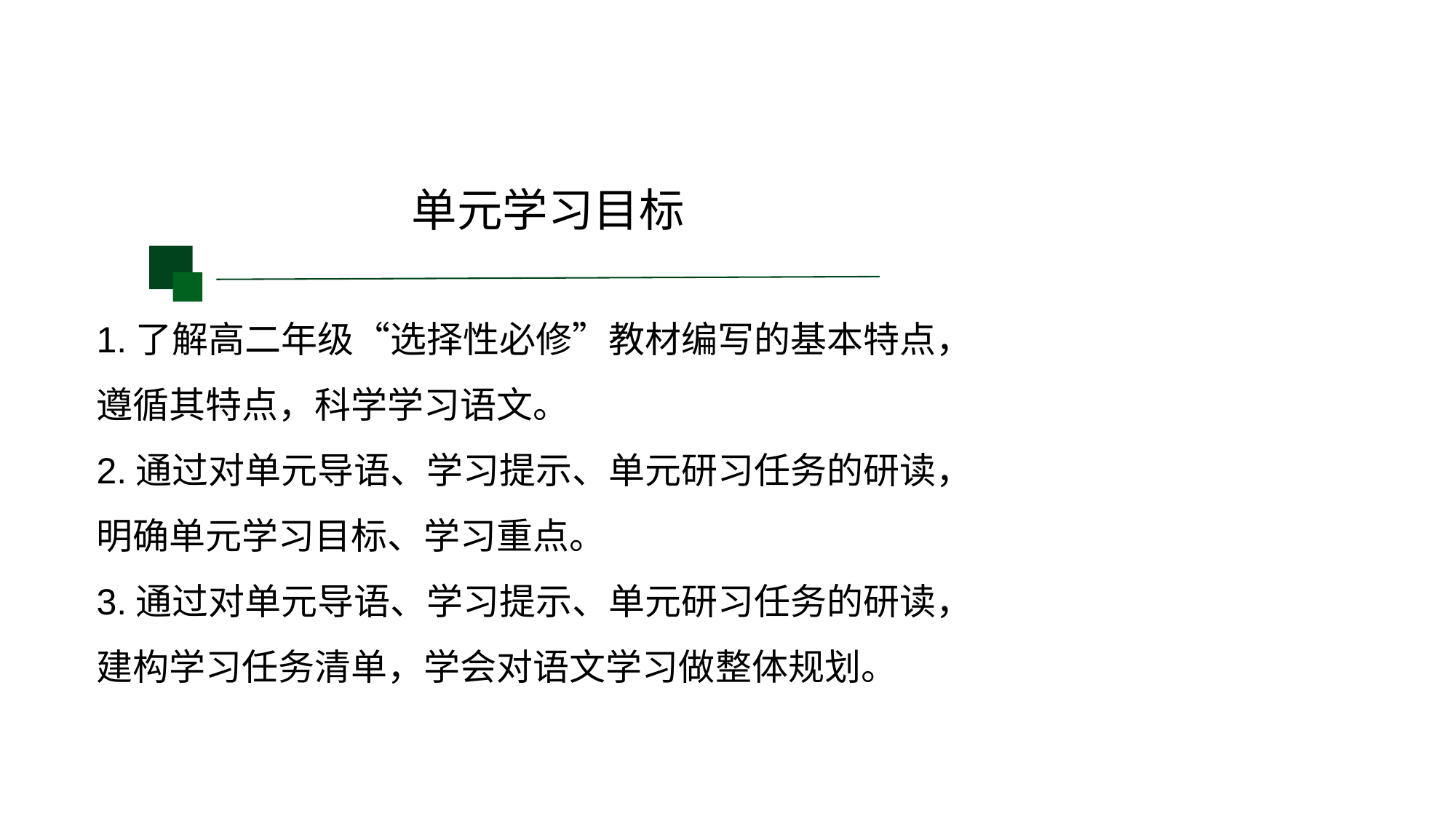

单元学习目标

1.了解高二年级“选择性必修”教材编写的基本特点，遵循其特点，科学学习语文。
2.通过对单元导语、学习提示、单元研习任务的研读，明确单元学习目标、学习重点。
3.通过对单元导语、学习提示、单元研习任务的研读，建构学习任务清单，学会对语文学习做整体规划。